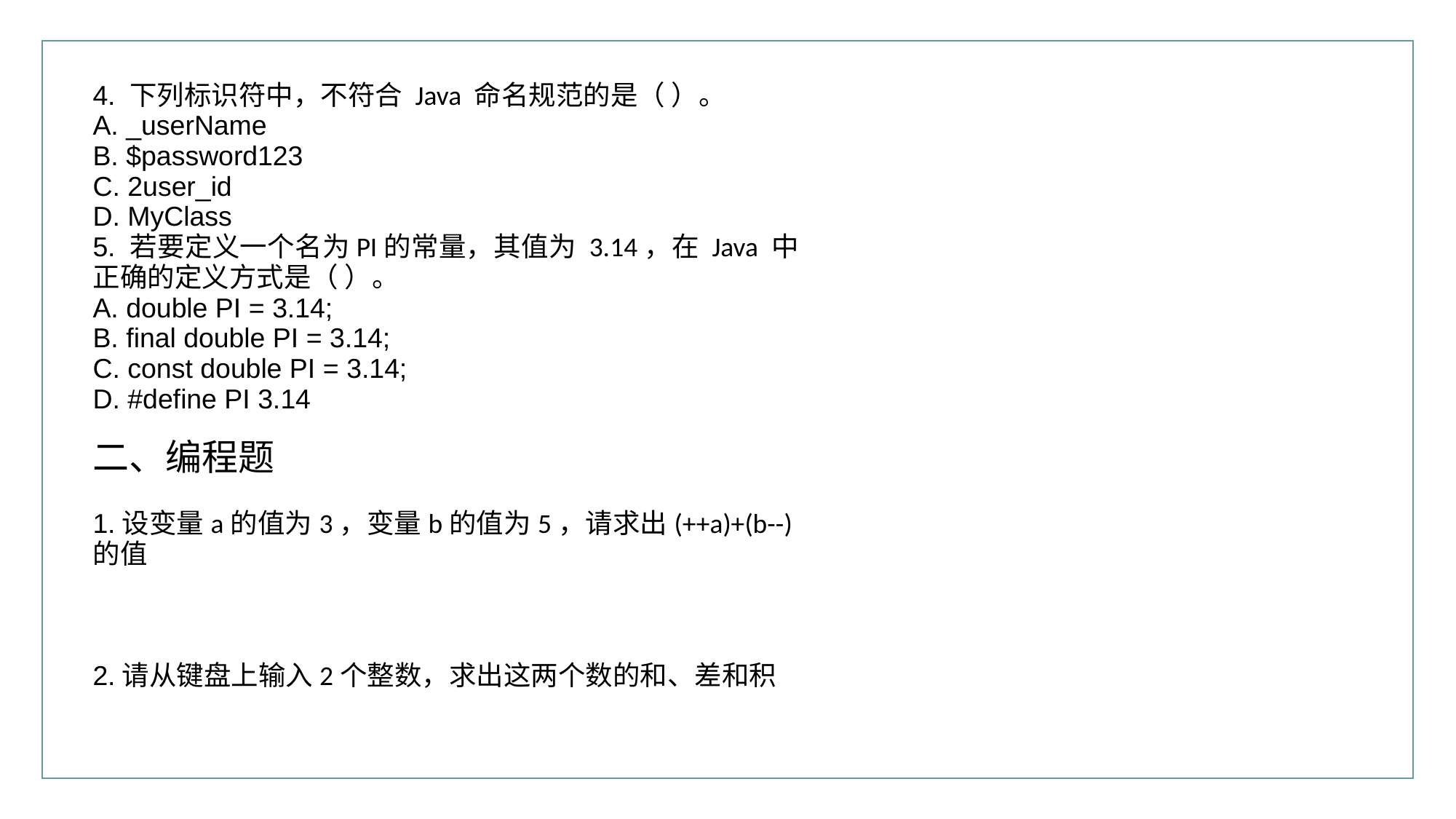

4. 下列标识符中，不符合 Java 命名规范的是（ ）。
A. _userName
B. $password123
C. 2user_id
D. MyClass
5. 若要定义一个名为PI的常量，其值为 3.14，在 Java 中正确的定义方式是（ ）。
A. double PI = 3.14;
B. final double PI = 3.14;
C. const double PI = 3.14;
D. #define PI 3.14
二、编程题

1.设变量a的值为3，变量b的值为5，请求出(++a)+(b--)的值

2.请从键盘上输入2个整数，求出这两个数的和、差和积